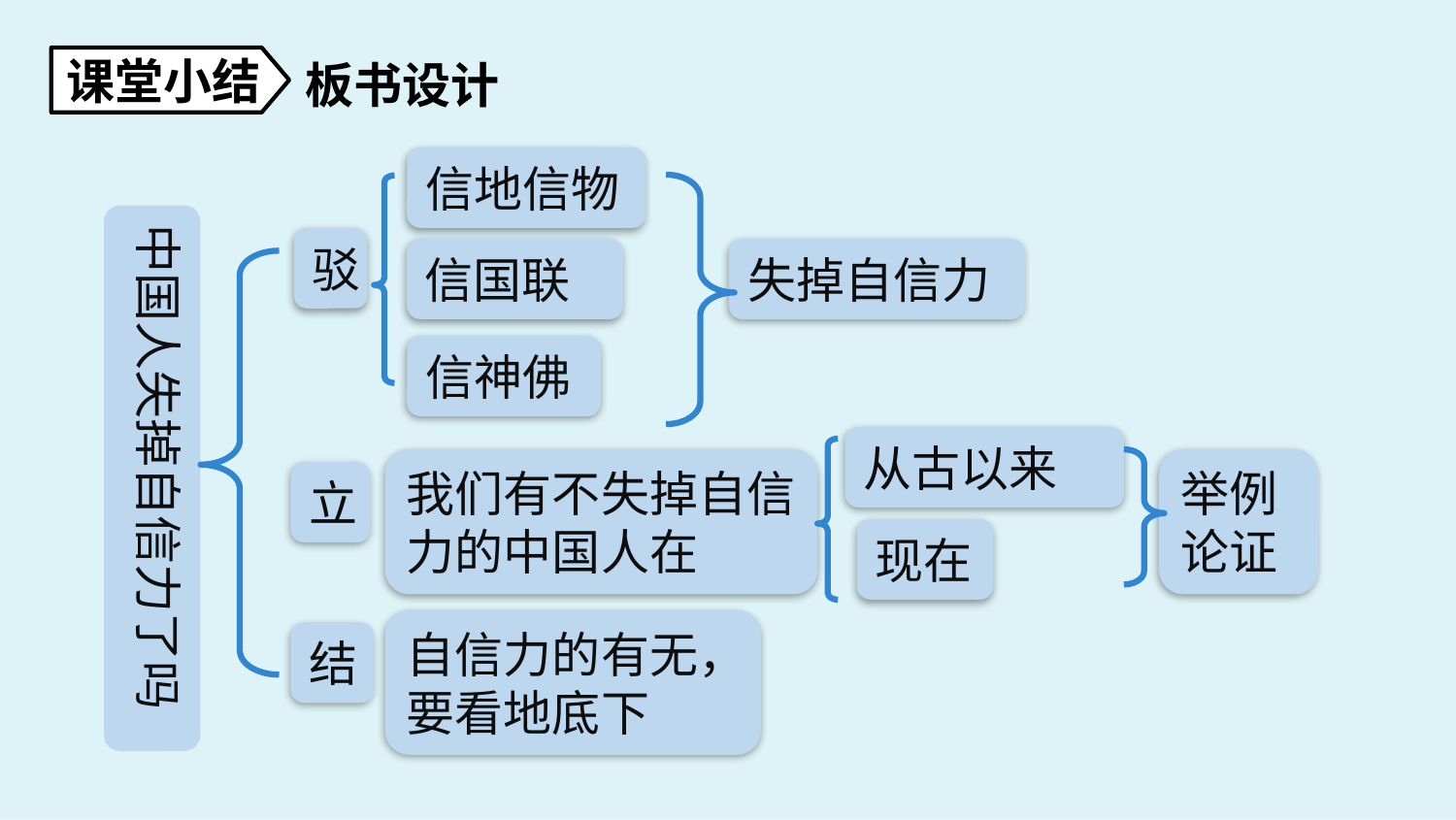

课堂小结
板书设计
信地信物

中国人失掉自信力了吗
驳
信国联
失掉自信力

信神佛
从古以来

我们有不失掉自信力的中国人在

举例论证
立
现在
自信力的有无，要看地底下
结